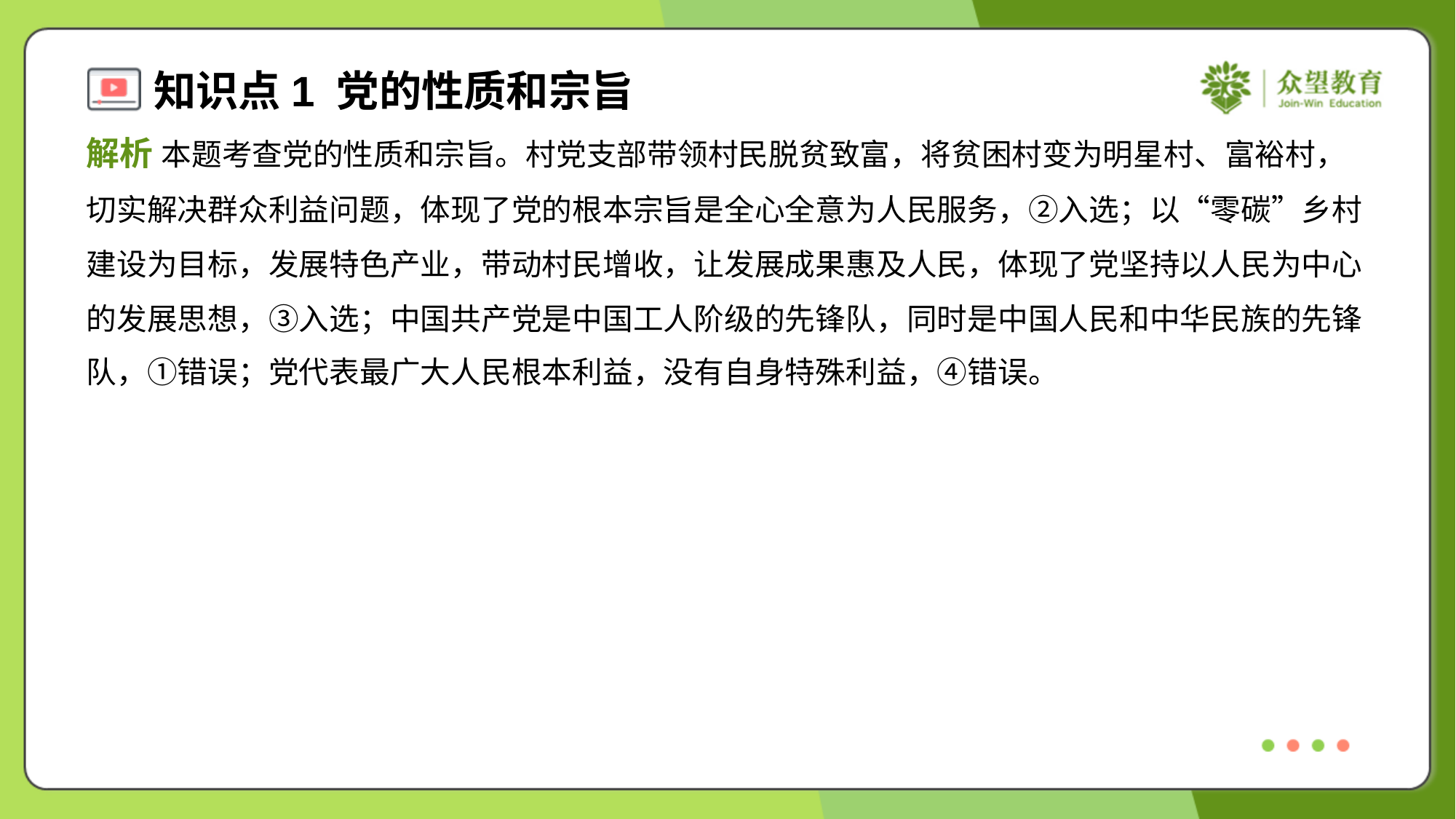

解析 本题考查党的性质和宗旨。村党支部带领村民脱贫致富，将贫困村变为明星村、富裕村，
切实解决群众利益问题，体现了党的根本宗旨是全心全意为人民服务，②入选；以“零碳”乡村
建设为目标，发展特色产业，带动村民增收，让发展成果惠及人民，体现了党坚持以人民为中心
的发展思想，③入选；中国共产党是中国工人阶级的先锋队，同时是中国人民和中华民族的先锋
队，①错误；党代表最广大人民根本利益，没有自身特殊利益，④错误。